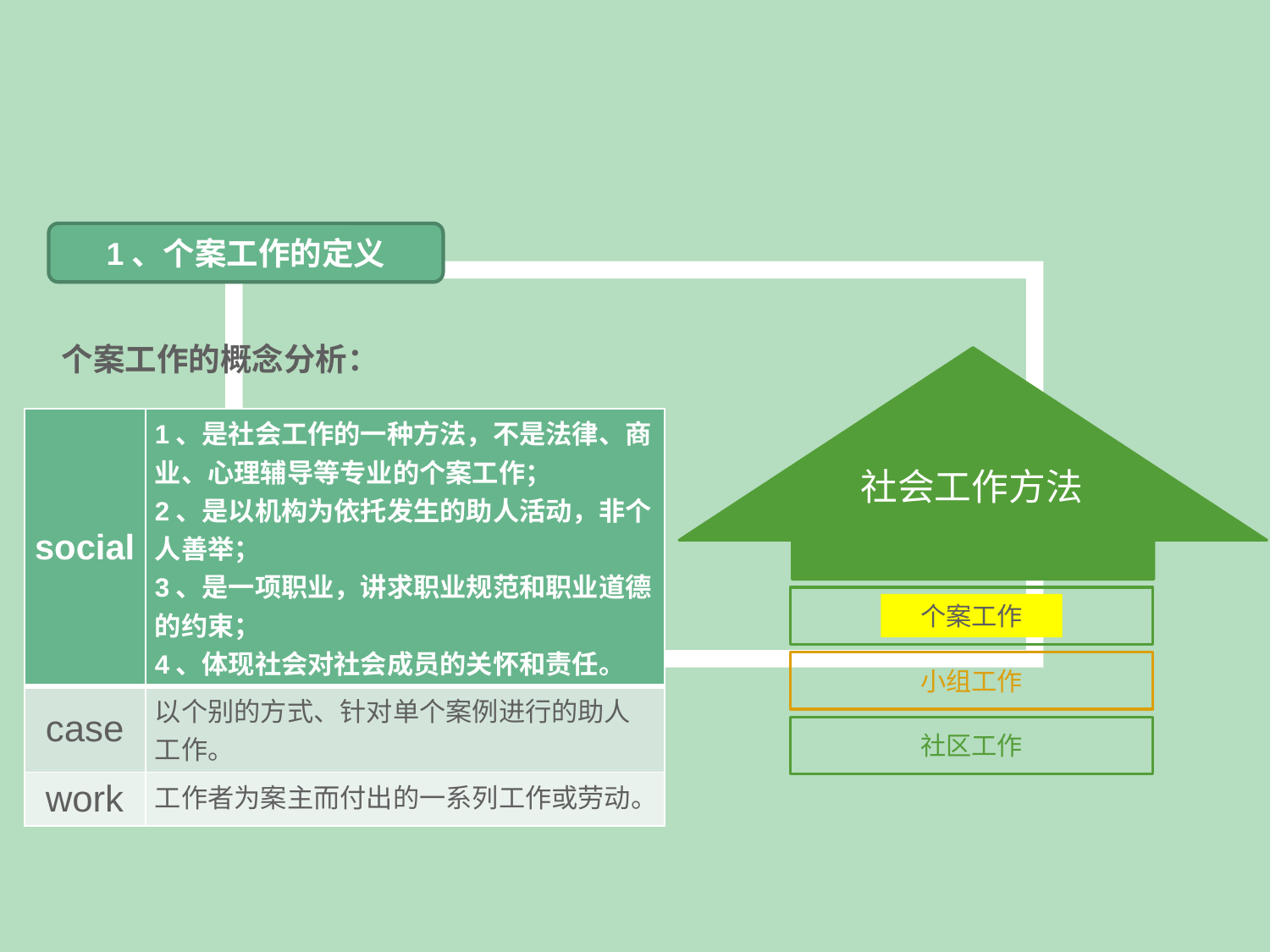

1、个案工作的定义
个案工作的概念分析：

社会工作方法
| social | 1、是社会工作的一种方法，不是法律、商业、心理辅导等专业的个案工作； 2、是以机构为依托发生的助人活动，非个人善举； 3、是一项职业，讲求职业规范和职业道德的约束； 4、体现社会对社会成员的关怀和责任。 |
| --- | --- |
| case | 以个别的方式、针对单个案例进行的助人工作。 |
| work | 工作者为案主而付出的一系列工作或劳动。 |

个案工作

小组工作

社区工作